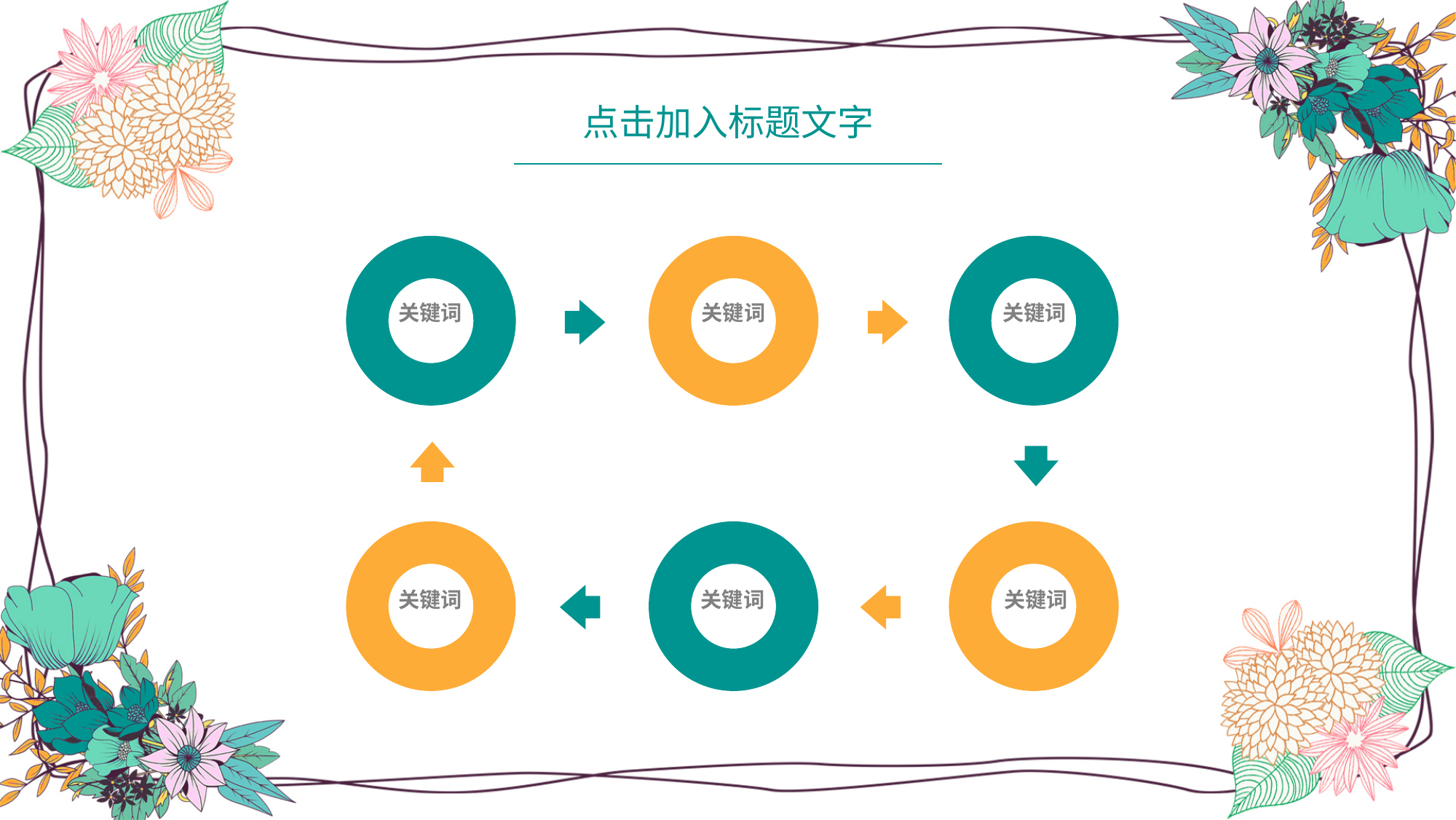

点击加入标题文字

关键词
关键词
关键词

关键词
关键词
关键词